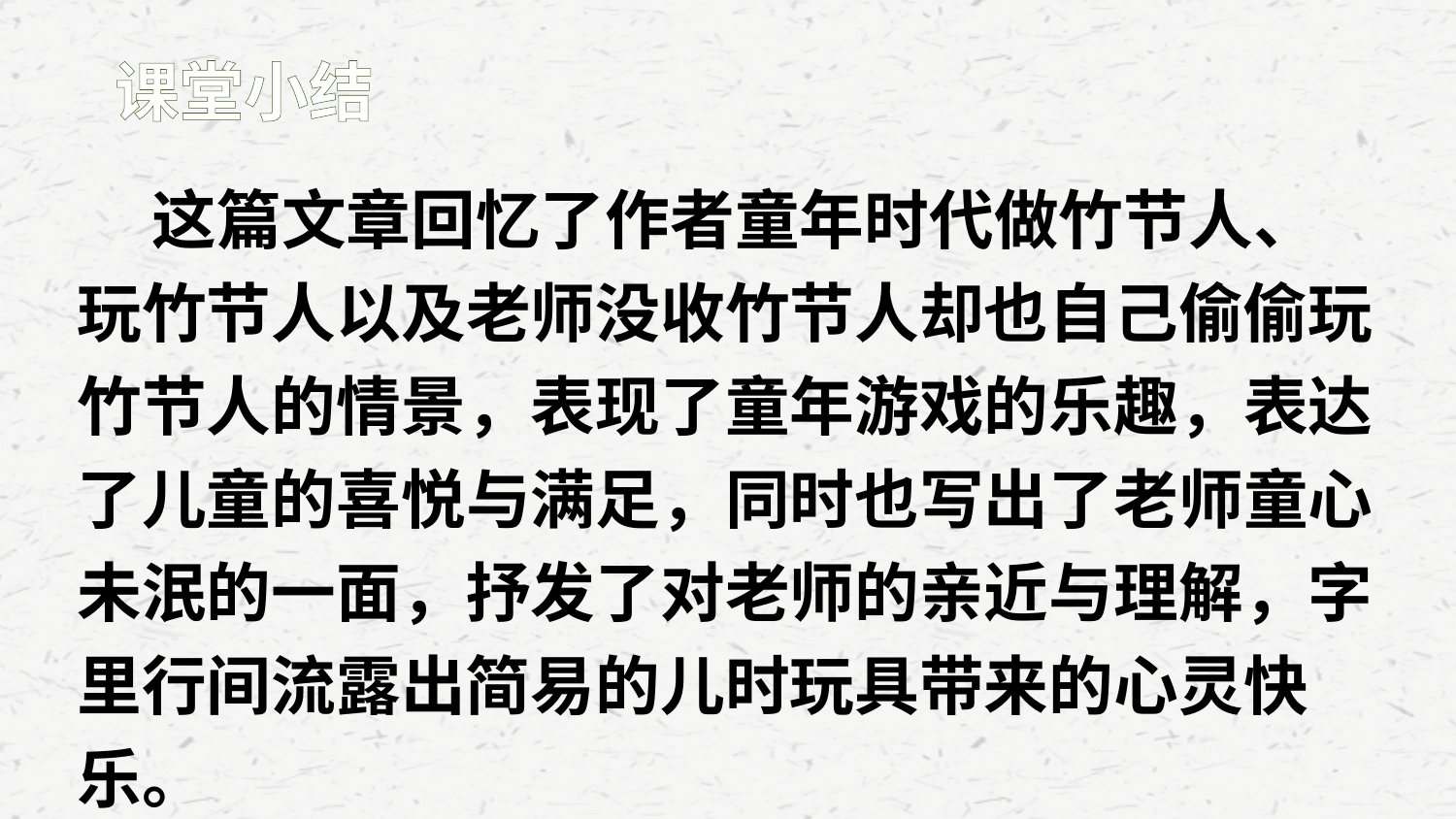

课堂小结
    这篇文章回忆了作者童年时代做竹节人、玩竹节人以及老师没收竹节人却也自己偷偷玩竹节人的情景，表现了童年游戏的乐趣，表达了儿童的喜悦与满足，同时也写出了老师童心未泯的一面，抒发了对老师的亲近与理解，字里行间流露出简易的儿时玩具带来的心灵快乐。